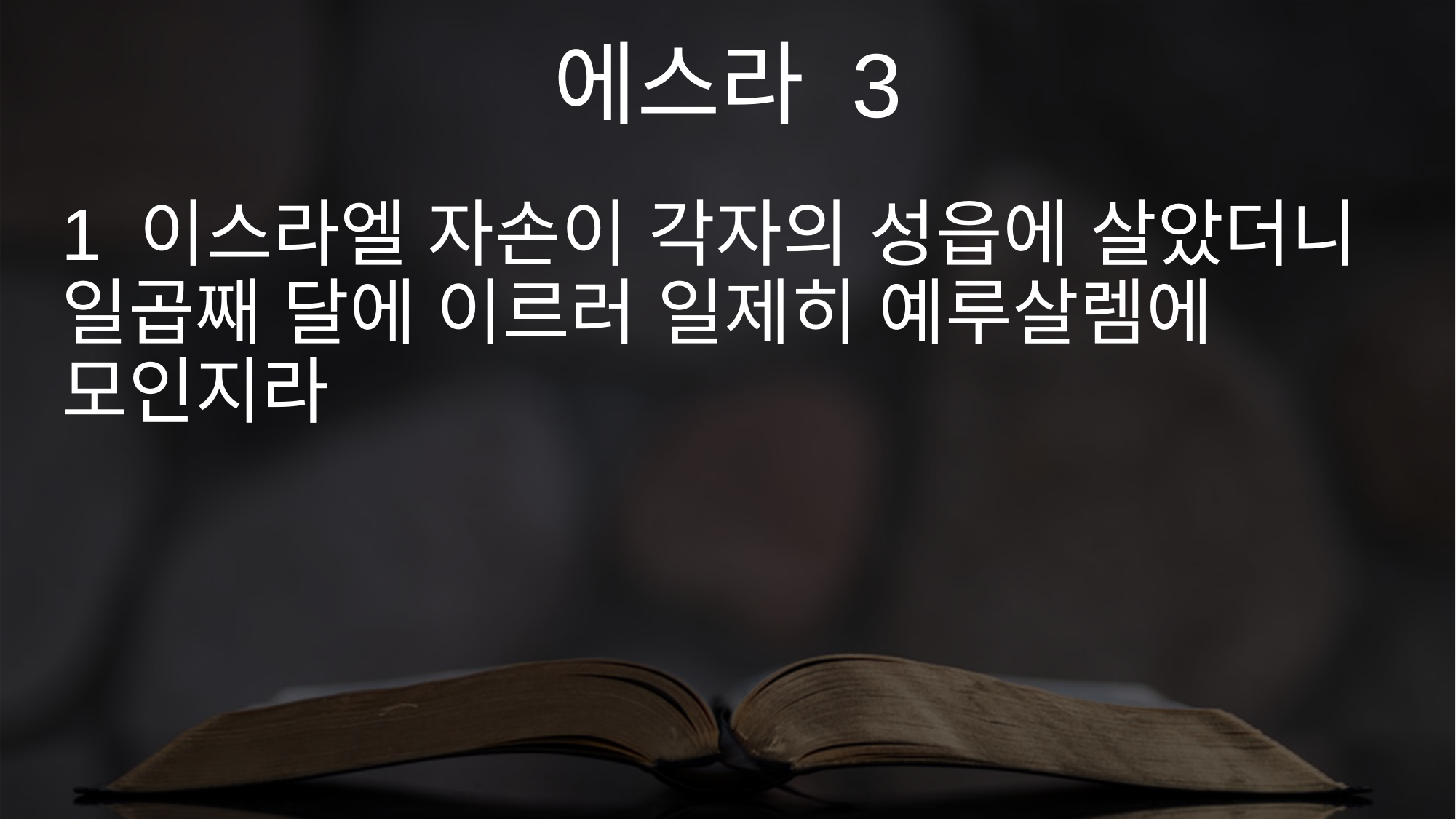

에스라 3
1 이스라엘 자손이 각자의 성읍에 살았더니 일곱째 달에 이르러 일제히 예루살렘에 모인지라